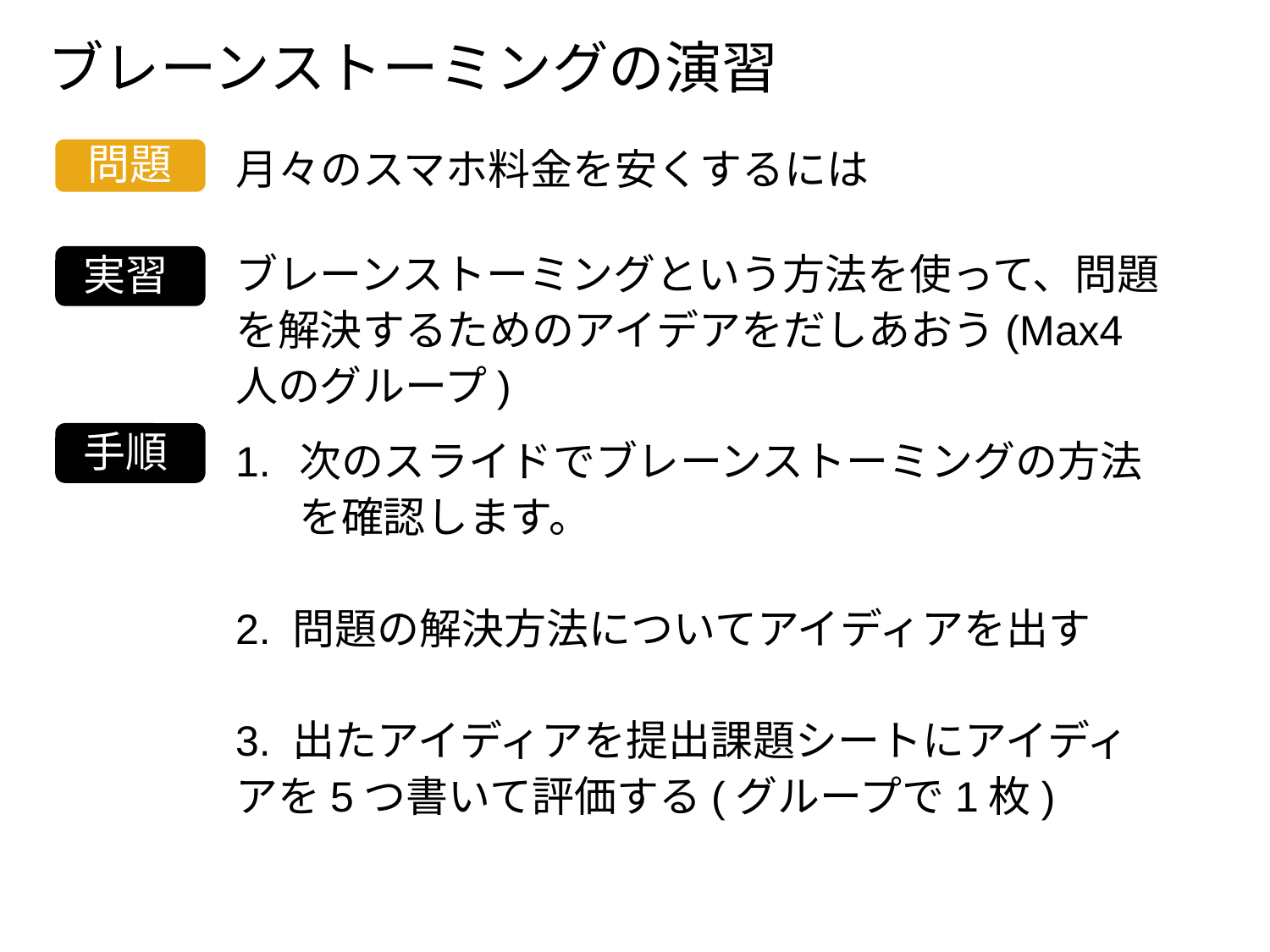

ブレーンストーミングの演習
月々のスマホ料金を安くするには
問題
ブレーンストーミングという方法を使って、問題を解決するためのアイデアをだしあおう(Max4人のグループ)
実習
手順
次のスライドでブレーンストーミングの方法を確認します。

2. 問題の解決方法についてアイディアを出す

3. 出たアイディアを提出課題シートにアイディアを5つ書いて評価する(グループで1枚)